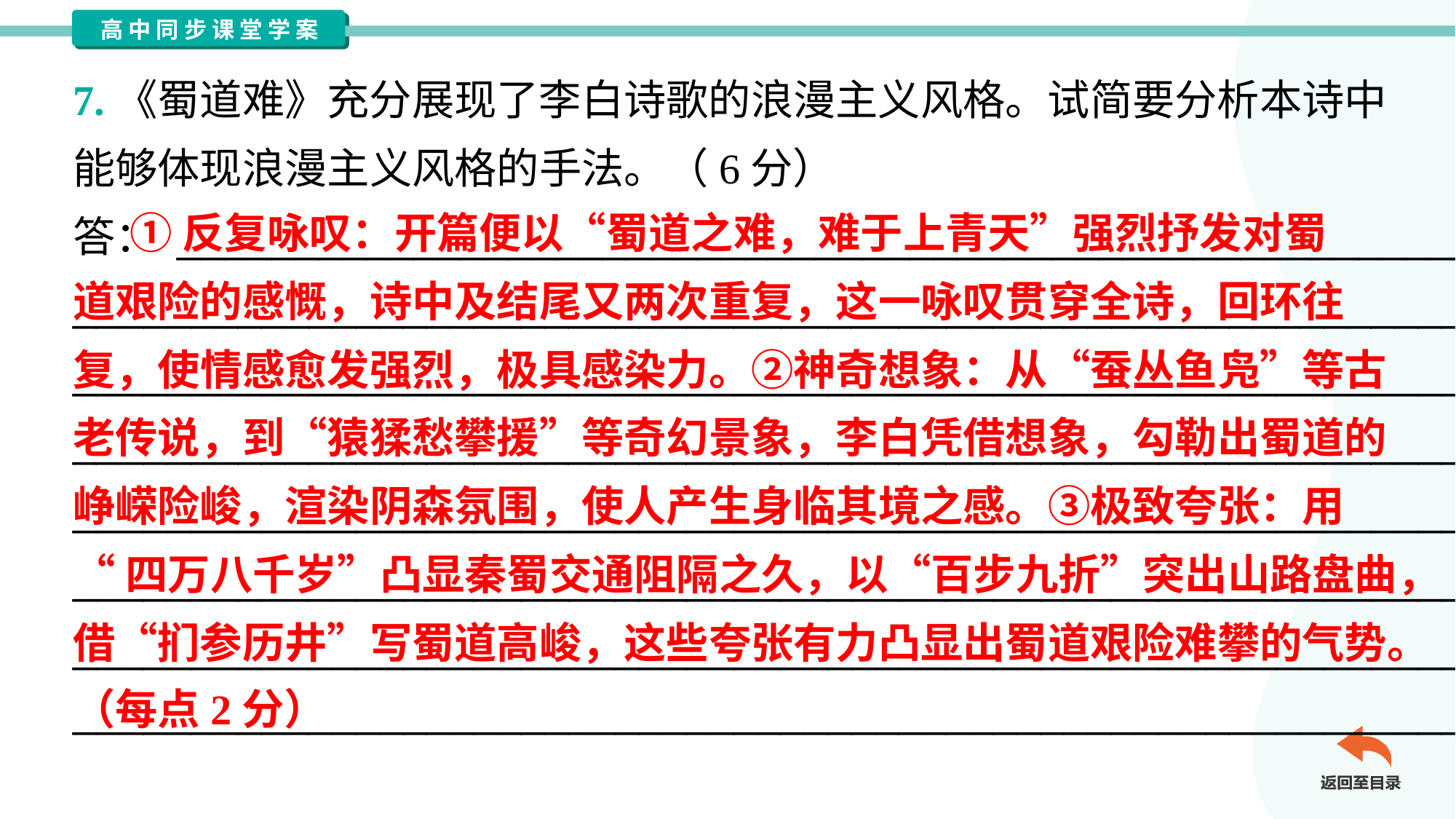

7.《蜀道难》充分展现了李白诗歌的浪漫主义风格。试简要分析本诗中
能够体现浪漫主义风格的手法。（6分）
答： ________________________________________________________
_____________________________________________________________
_____________________________________________________________
_____________________________________________________________
_____________________________________________________________
_____________________________________________________________
_____________________________________________________________
_____________________________________________________________
      ①反复咏叹：开篇便以“蜀道之难，难于上青天”强烈抒发对蜀
道艰险的感慨，诗中及结尾又两次重复，这一咏叹贯穿全诗，回环往
复，使情感愈发强烈，极具感染力。②神奇想象：从“蚕丛鱼凫”等古
老传说，到“猿猱愁攀援”等奇幻景象，李白凭借想象，勾勒出蜀道的
峥嵘险峻，渲染阴森氛围，使人产生身临其境之感。③极致夸张：用
“四万八千岁”凸显秦蜀交通阻隔之久，以“百步九折”突出山路盘曲，
借“扪参历井”写蜀道高峻，这些夸张有力凸显出蜀道艰险难攀的气势。
（每点2分）